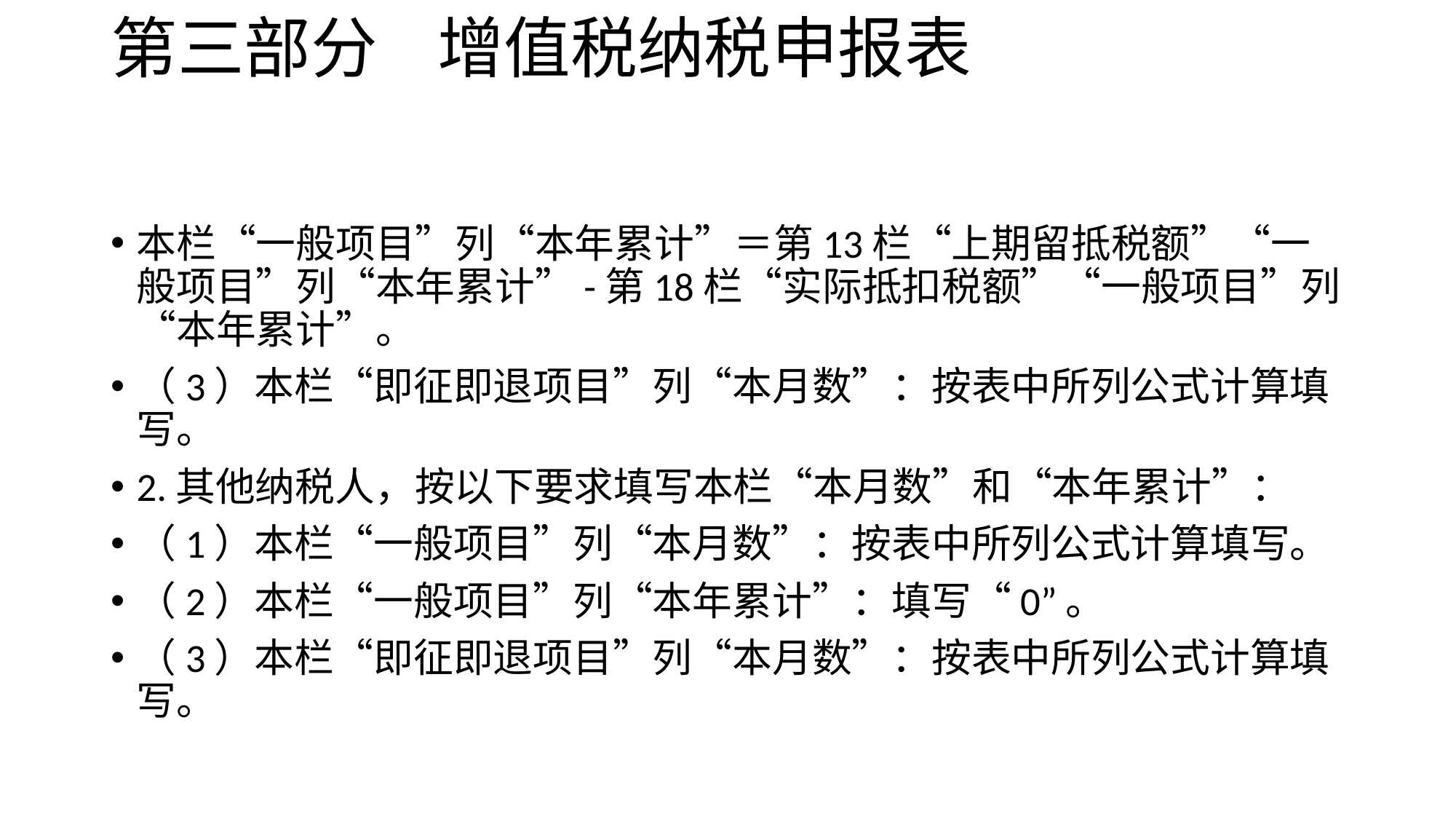

# 第三部分    增值税纳税申报表

本栏“一般项目”列“本年累计”＝第13栏“上期留抵税额”“一般项目”列“本年累计”-第18栏“实际抵扣税额”“一般项目”列“本年累计”。
（3）本栏“即征即退项目”列“本月数”：按表中所列公式计算填写。
2.其他纳税人，按以下要求填写本栏“本月数”和“本年累计”：
（1）本栏“一般项目”列“本月数”：按表中所列公式计算填写。
（2）本栏“一般项目”列“本年累计”：填写“0”。
（3）本栏“即征即退项目”列“本月数”：按表中所列公式计算填写。